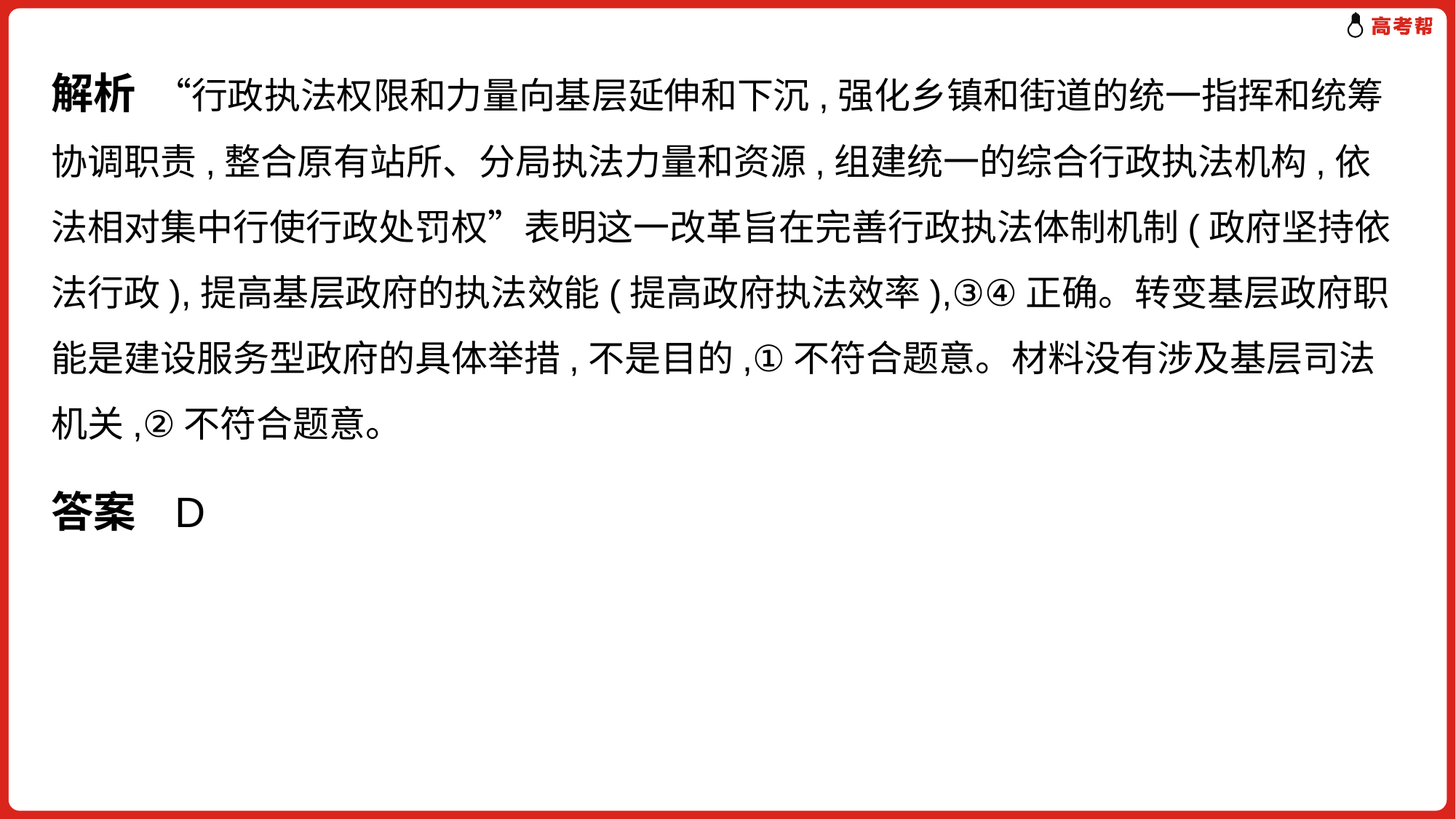

# 解析  “行政执法权限和力量向基层延伸和下沉,强化乡镇和街道的统一指挥和统筹协调职责,整合原有站所、分局执法力量和资源,组建统一的综合行政执法机构,依法相对集中行使行政处罚权”表明这一改革旨在完善行政执法体制机制(政府坚持依法行政),提高基层政府的执法效能(提高政府执法效率),③④正确。转变基层政府职能是建设服务型政府的具体举措,不是目的,①不符合题意。材料没有涉及基层司法机关,②不符合题意。
答案   D